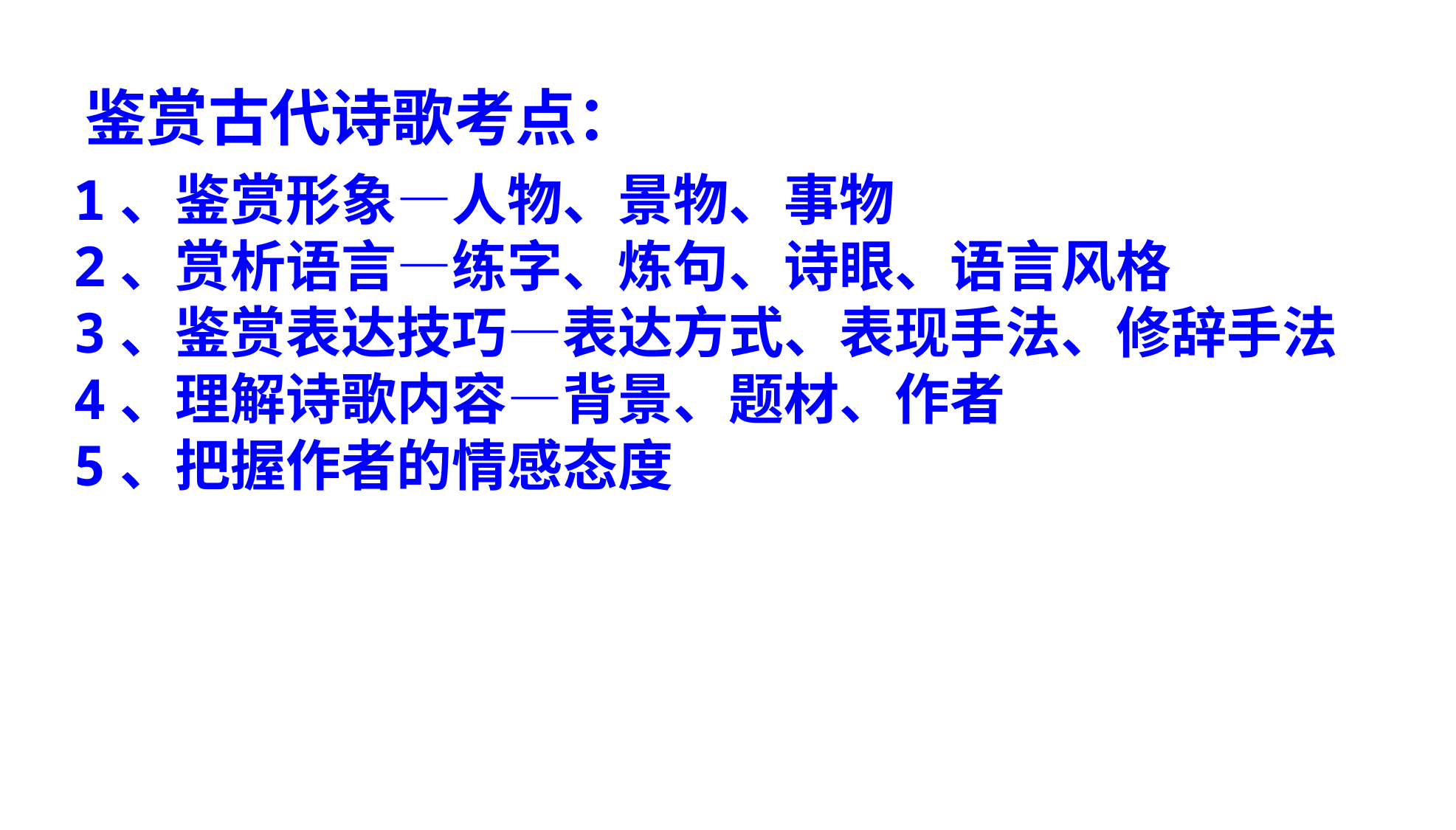

鉴赏古代诗歌考点：
1、鉴赏形象—人物、景物、事物
2、赏析语言—练字、炼句、诗眼、语言风格
3、鉴赏表达技巧—表达方式、表现手法、修辞手法
4、理解诗歌内容—背景、题材、作者
5、把握作者的情感态度